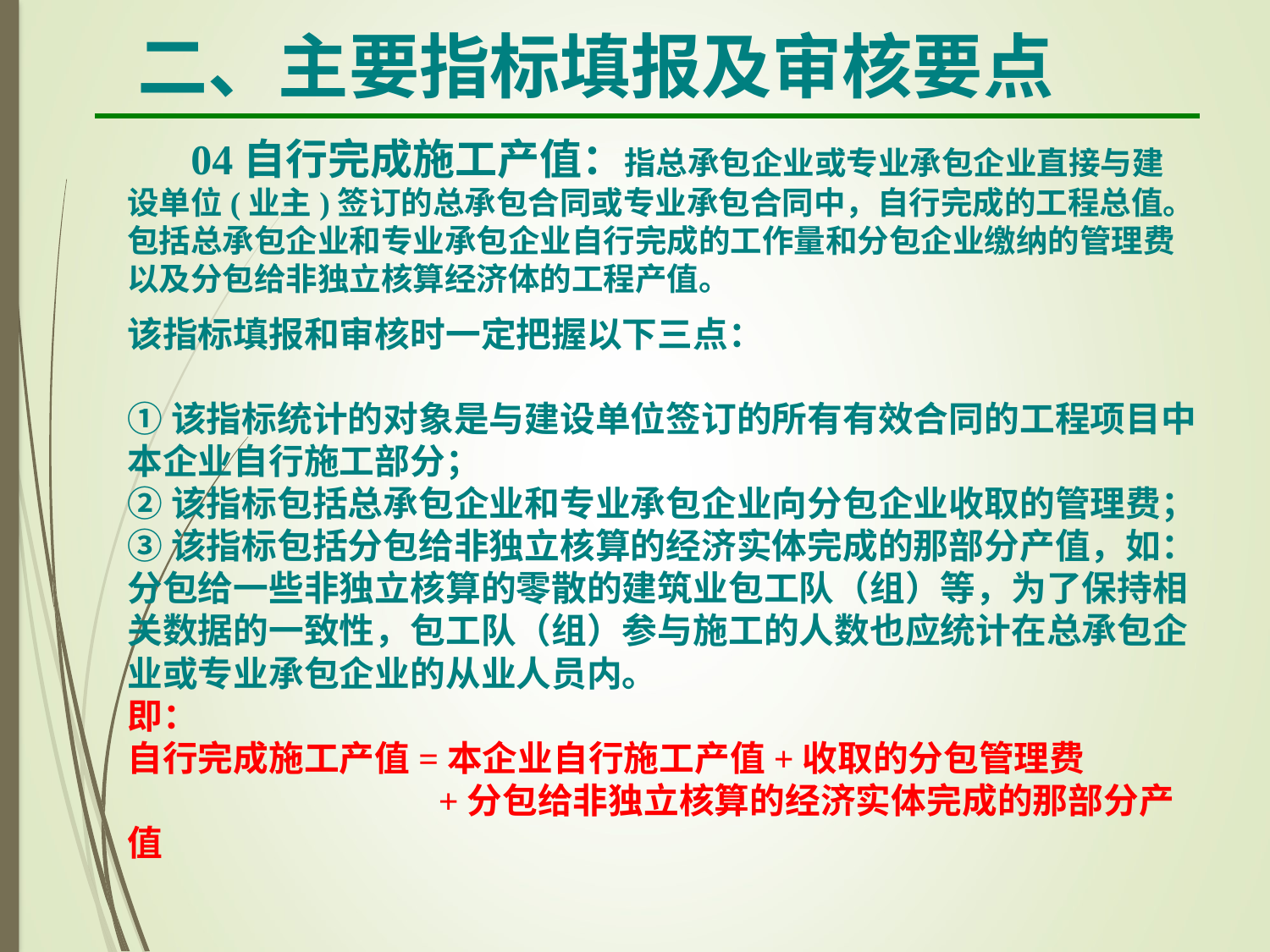

二、主要指标填报及审核要点
      04自行完成施工产值：指总承包企业或专业承包企业直接与建设单位(业主)签订的总承包合同或专业承包合同中，自行完成的工程总值。包括总承包企业和专业承包企业自行完成的工作量和分包企业缴纳的管理费以及分包给非独立核算经济体的工程产值。

该指标填报和审核时一定把握以下三点：

①该指标统计的对象是与建设单位签订的所有有效合同的工程项目中本企业自行施工部分；
②该指标包括总承包企业和专业承包企业向分包企业收取的管理费；
③该指标包括分包给非独立核算的经济实体完成的那部分产值，如：分包给一些非独立核算的零散的建筑业包工队（组）等，为了保持相关数据的一致性，包工队（组）参与施工的人数也应统计在总承包企业或专业承包企业的从业人员内。
即：
自行完成施工产值=本企业自行施工产值+收取的分包管理费
                                   +分包给非独立核算的经济实体完成的那部分产值